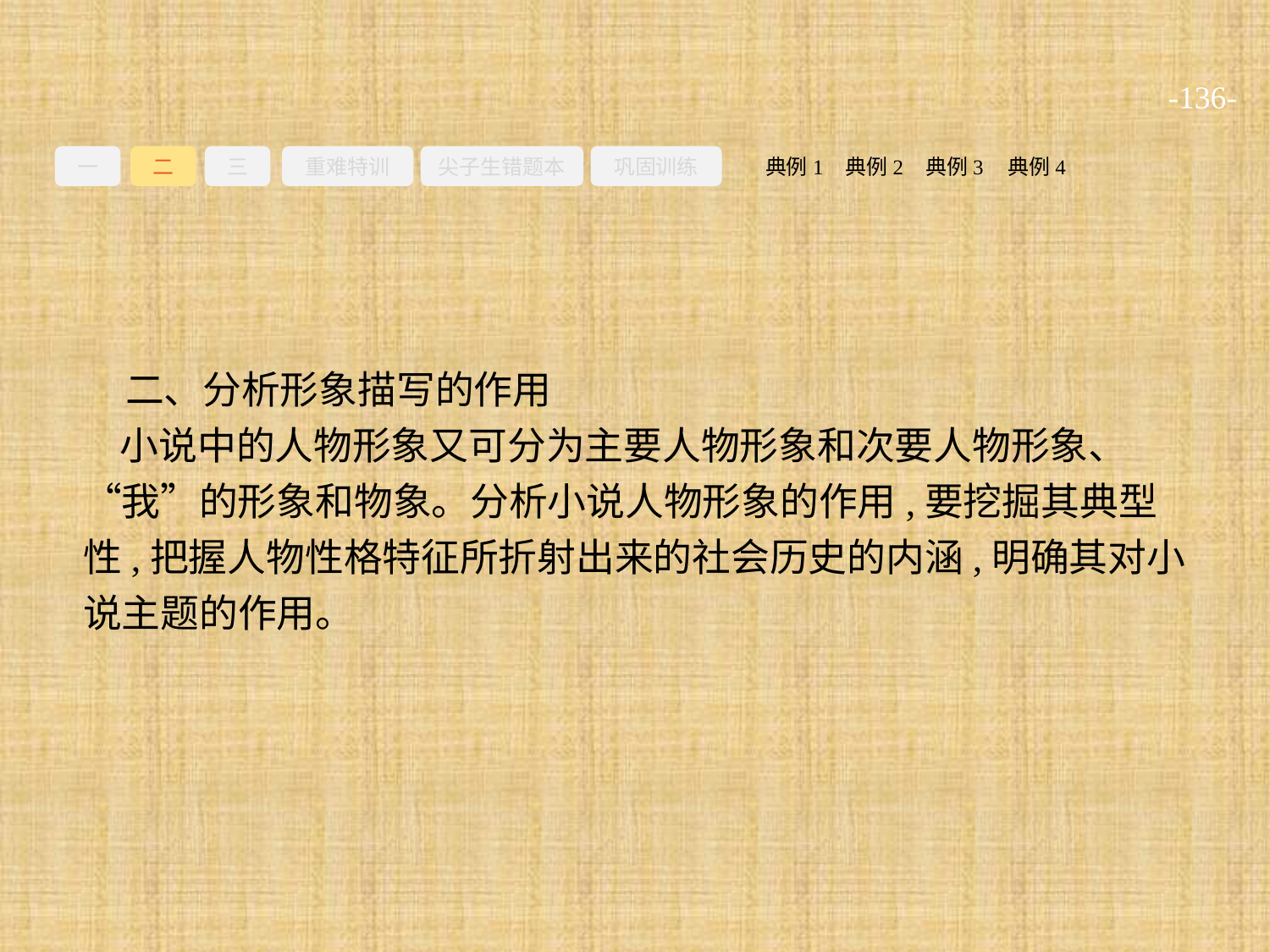

-136-
一
二
三
重难特训
尖子生错题本
巩固训练
典例3
典例2
典例4
典例1
二、分析形象描写的作用
小说中的人物形象又可分为主要人物形象和次要人物形象、“我”的形象和物象。分析小说人物形象的作用,要挖掘其典型性,把握人物性格特征所折射出来的社会历史的内涵,明确其对小说主题的作用。